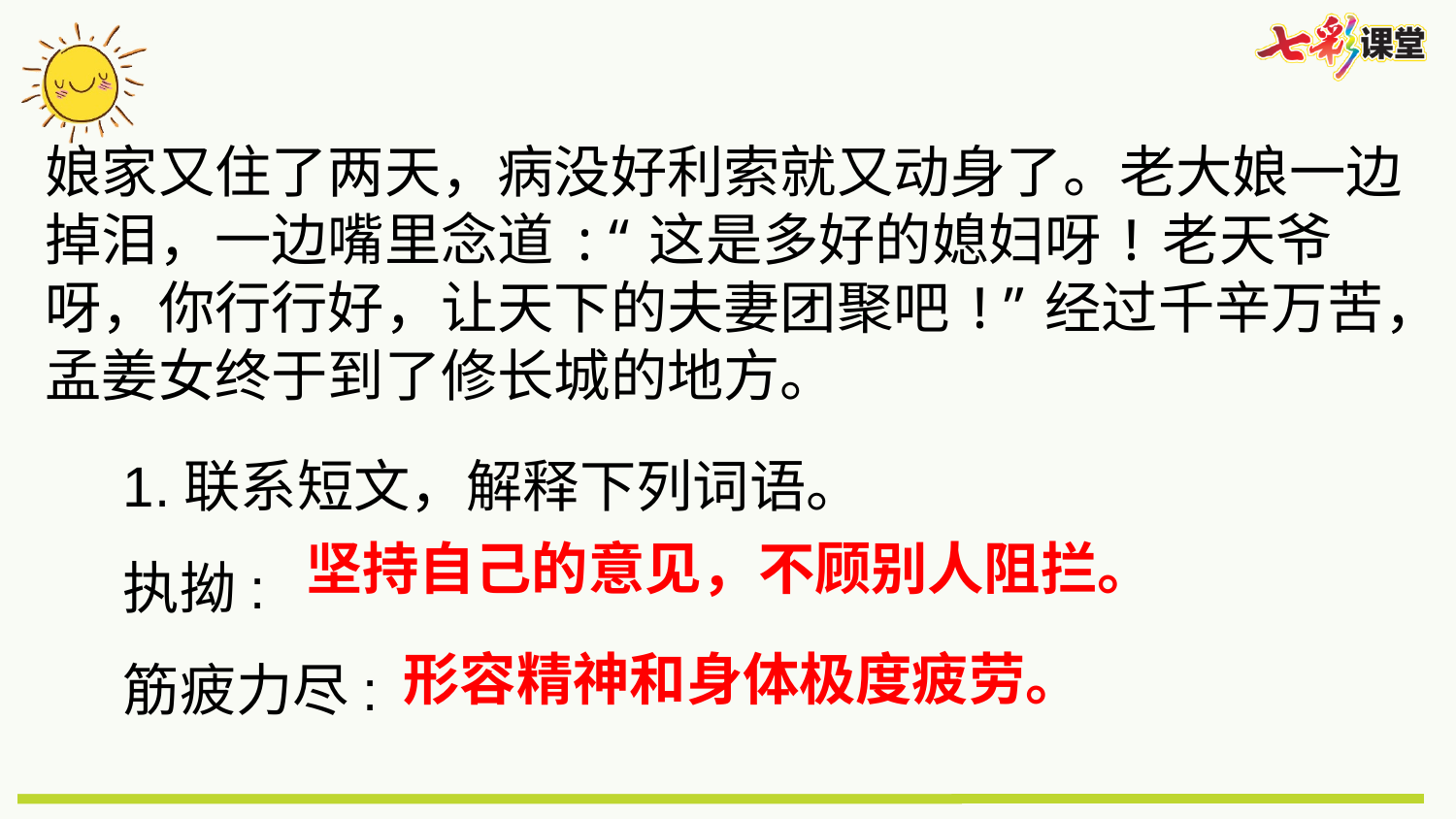

娘家又住了两天，病没好利索就又动身了。老大娘一边掉泪，一边嘴里念道:“这是多好的媳妇呀!老天爷呀，你行行好，让天下的夫妻团聚吧!”经过千辛万苦，孟姜女终于到了修长城的地方。
1.联系短文，解释下列词语。
执拗:
筋疲力尽:
坚持自己的意见，不顾别人阻拦。
形容精神和身体极度疲劳。